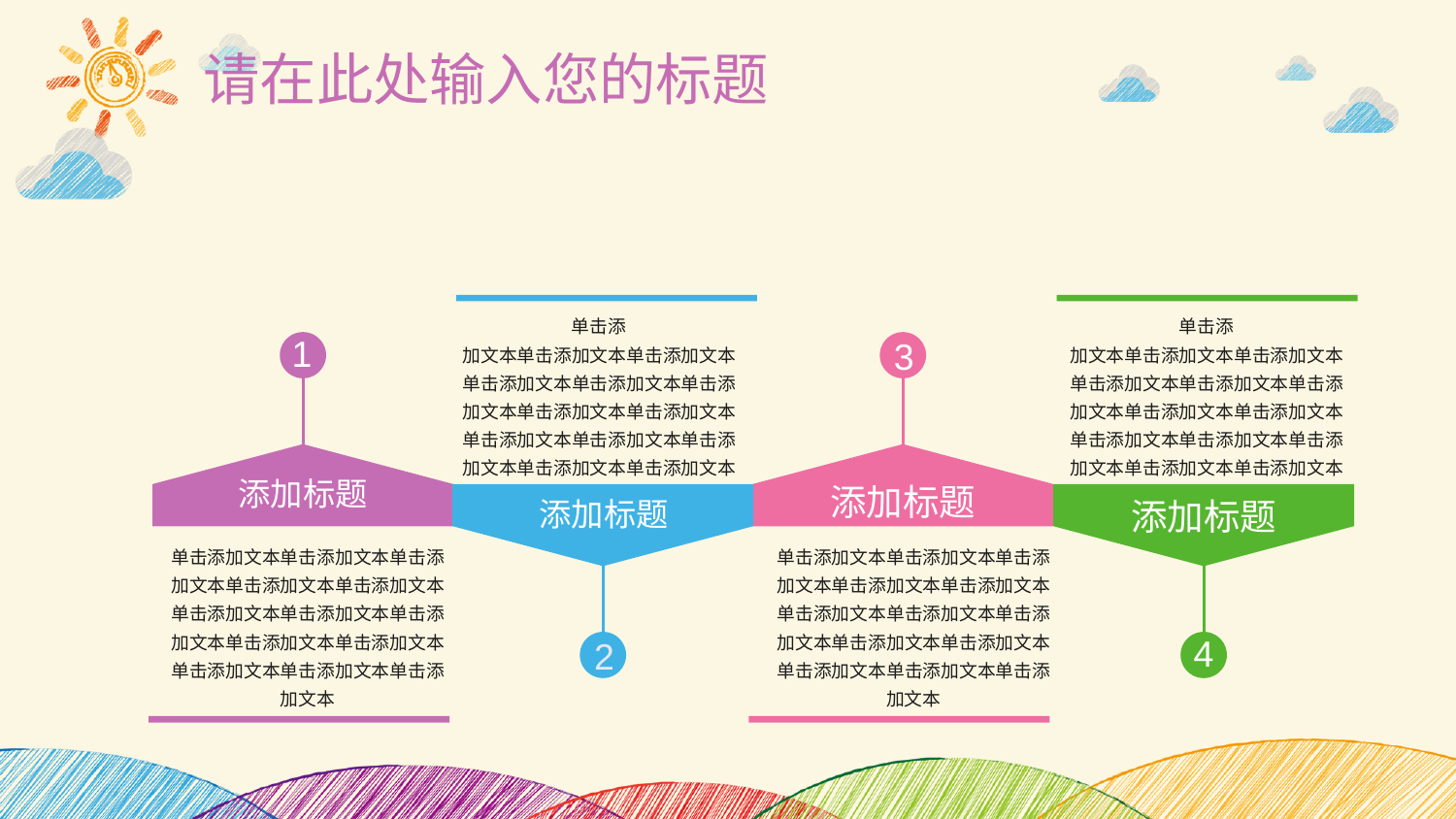

请在此处输入您的标题

单击添
加文本单击添加文本单击添加文本单击添加文本单击添加文本单击添加文本单击添加文本单击添加文本单击添加文本单击添加文本单击添加文本单击添加文本单击添加文本
单击添
加文本单击添加文本单击添加文本单击添加文本单击添加文本单击添加文本单击添加文本单击添加文本单击添加文本单击添加文本单击添加文本单击添加文本单击添加文本
1

3

添加标题

添加标题

添加标题

添加标题
单击添加文本单击添加文本单击添加文本单击添加文本单击添加文本单击添加文本单击添加文本单击添加文本单击添加文本单击添加文本单击添加文本单击添加文本单击添加文本
单击添加文本单击添加文本单击添加文本单击添加文本单击添加文本单击添加文本单击添加文本单击添加文本单击添加文本单击添加文本单击添加文本单击添加文本单击添加文本
2

4